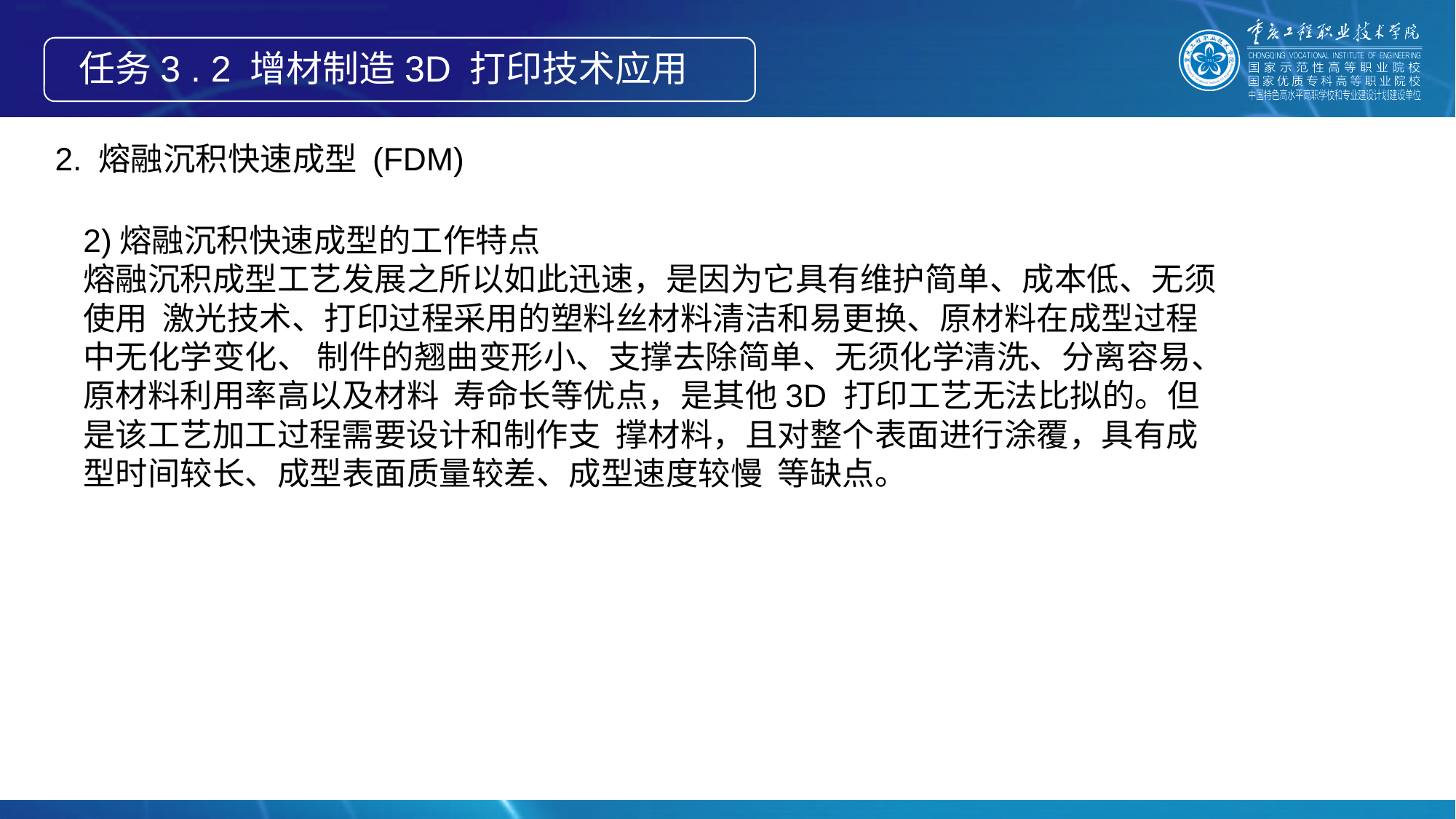

任务3 . 2 增材制造3D 打印技术应用
2. 熔融沉积快速成型 (FDM)
2)熔融沉积快速成型的工作特点
熔融沉积成型工艺发展之所以如此迅速，是因为它具有维护简单、成本低、无须使用  激光技术、打印过程采用的塑料丝材料清洁和易更换、原材料在成型过程中无化学变化、 制件的翘曲变形小、支撑去除简单、无须化学清洗、分离容易、原材料利用率高以及材料  寿命长等优点，是其他3D 打印工艺无法比拟的。但是该工艺加工过程需要设计和制作支  撑材料，且对整个表面进行涂覆，具有成型时间较长、成型表面质量较差、成型速度较慢  等缺点。